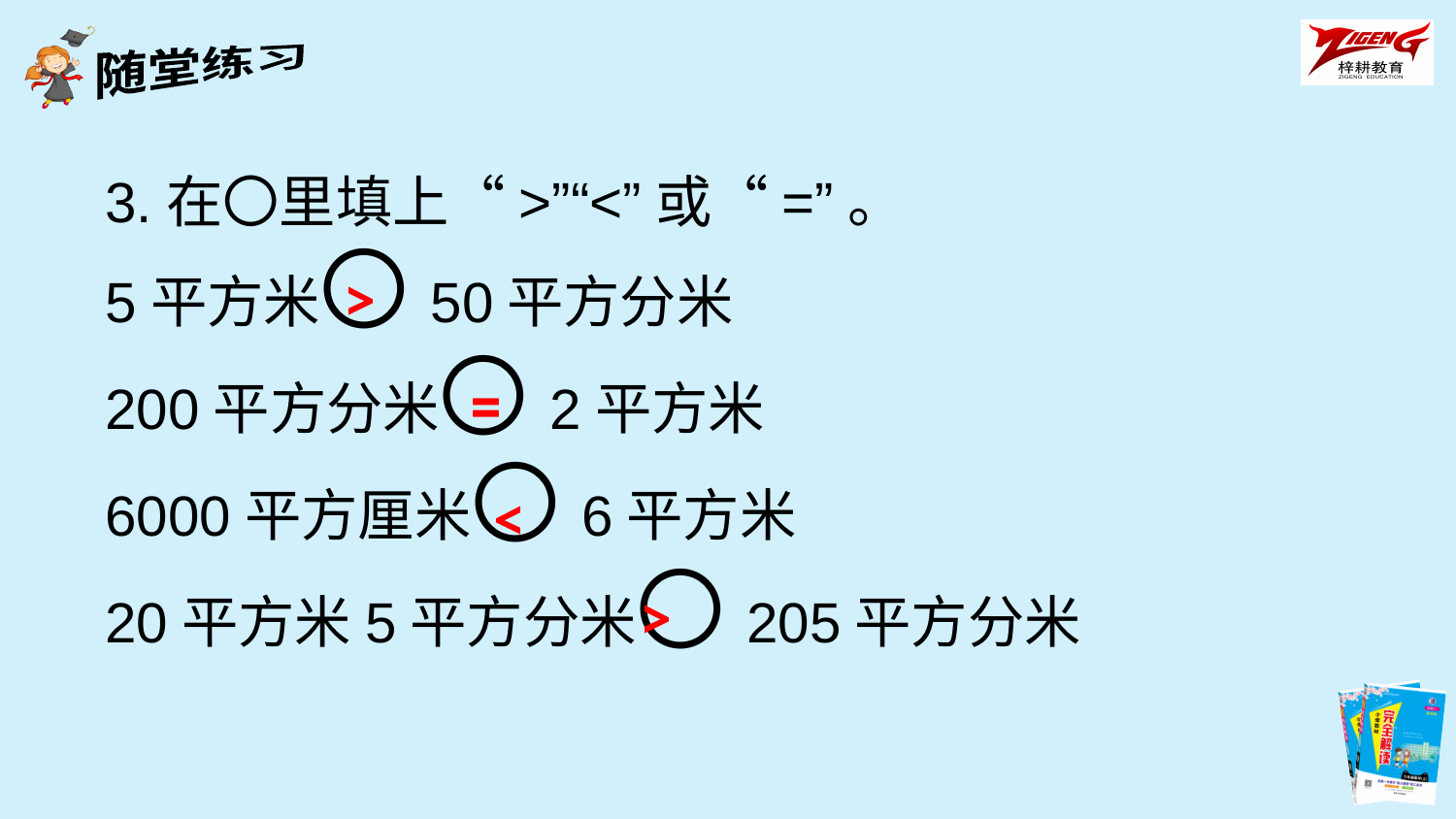

3.在〇里填上“>”“<”或“=”。
5平方米〇50平方分米
200平方分米〇2平方米
6000平方厘米〇6平方米
20平方米5平方分米〇205平方分米
>
=
<
>